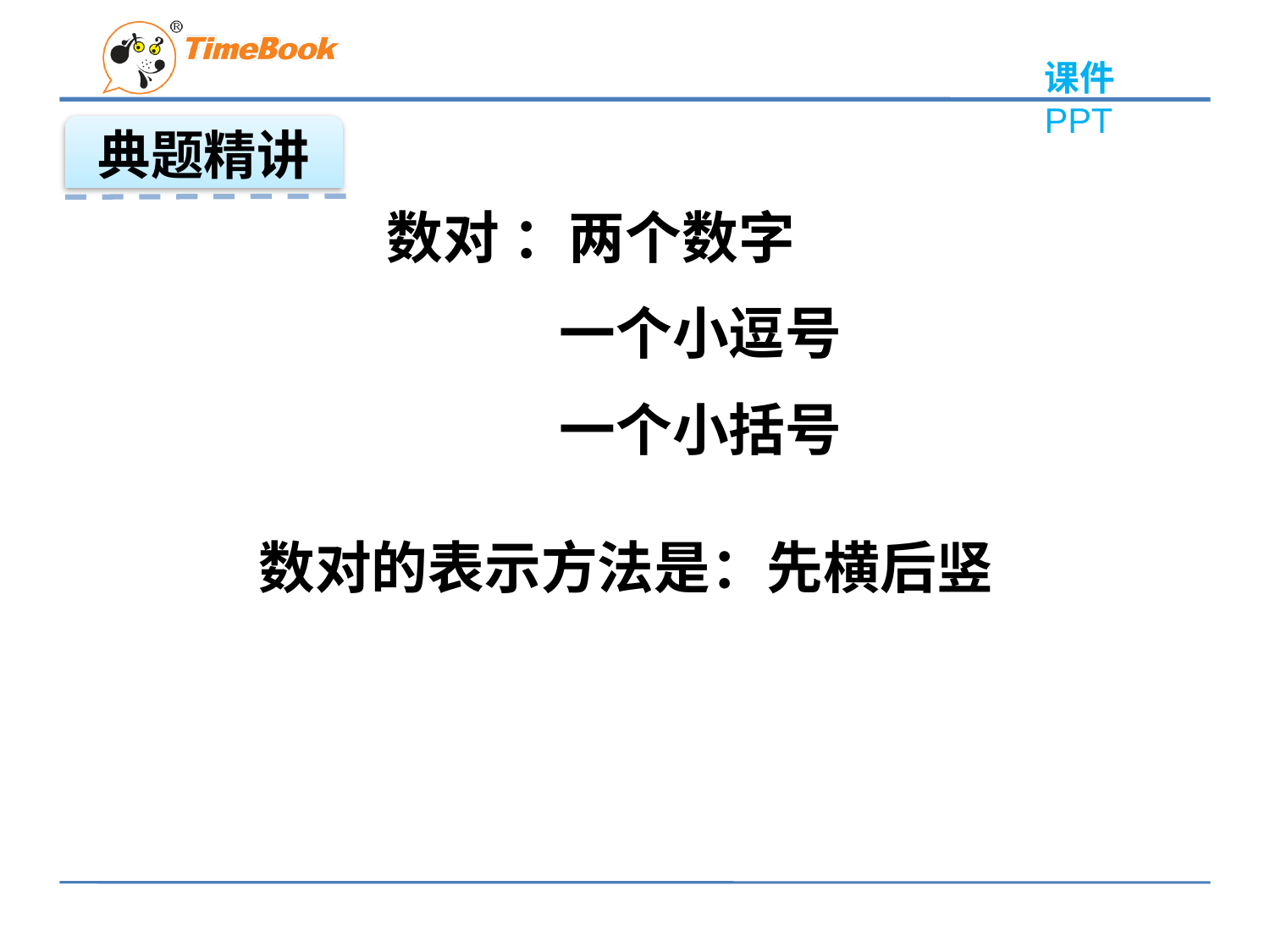

典题精讲
数对 ：两个数字
                一个小逗号
                一个小括号

数对的表示方法是：先横后竖